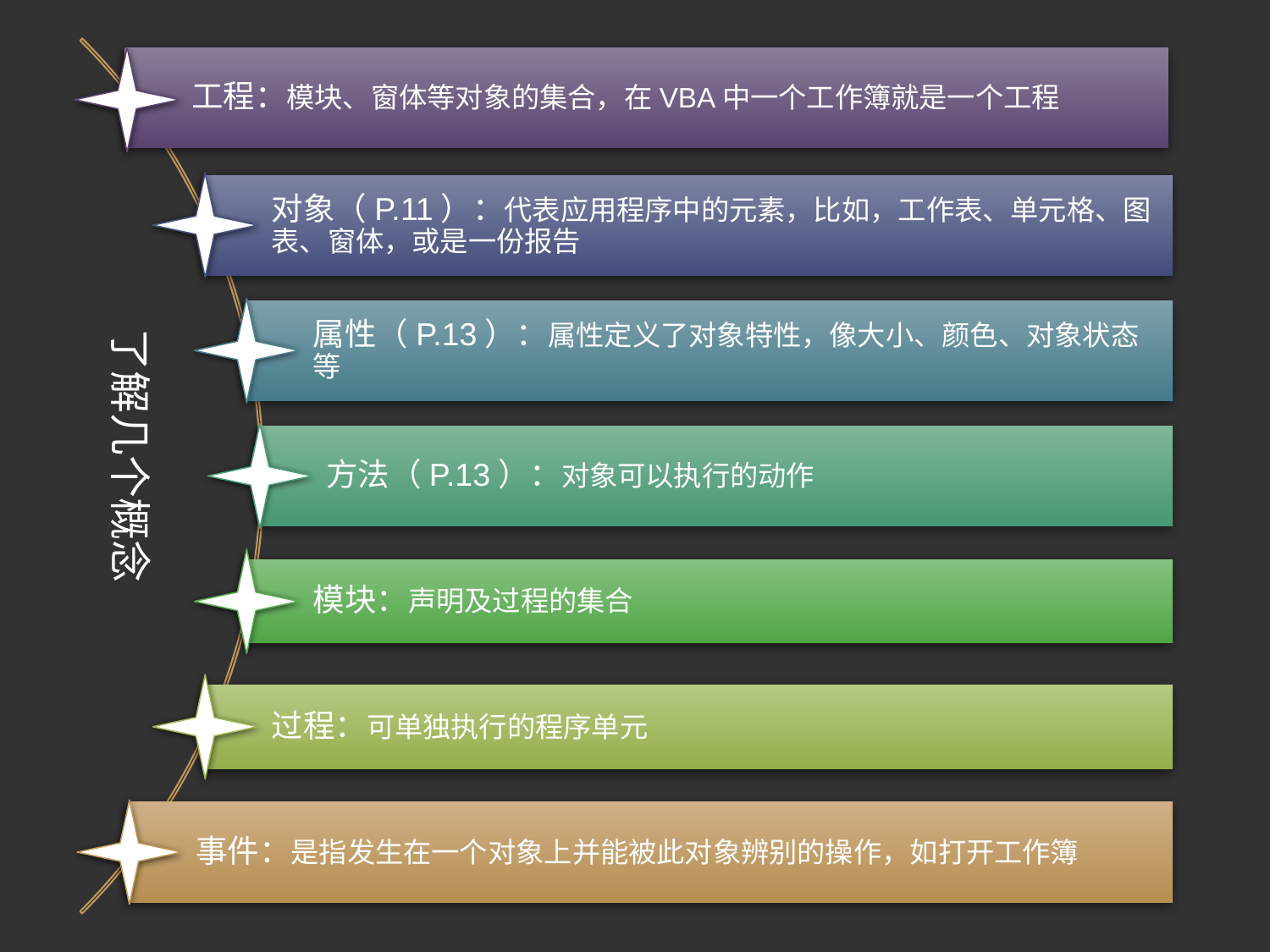

工程：模块、窗体等对象的集合，在VBA中一个工作簿就是一个工程
对象（P.11）：代表应用程序中的元素，比如，工作表、单元格、图表、窗体，或是一份报告
属性（P.13）：属性定义了对象特性，像大小、颜色、对象状态等
方法（P.13）：对象可以执行的动作
模块：声明及过程的集合
过程：可单独执行的程序单元
事件：是指发生在一个对象上并能被此对象辨别的操作，如打开工作簿
了解几个概念